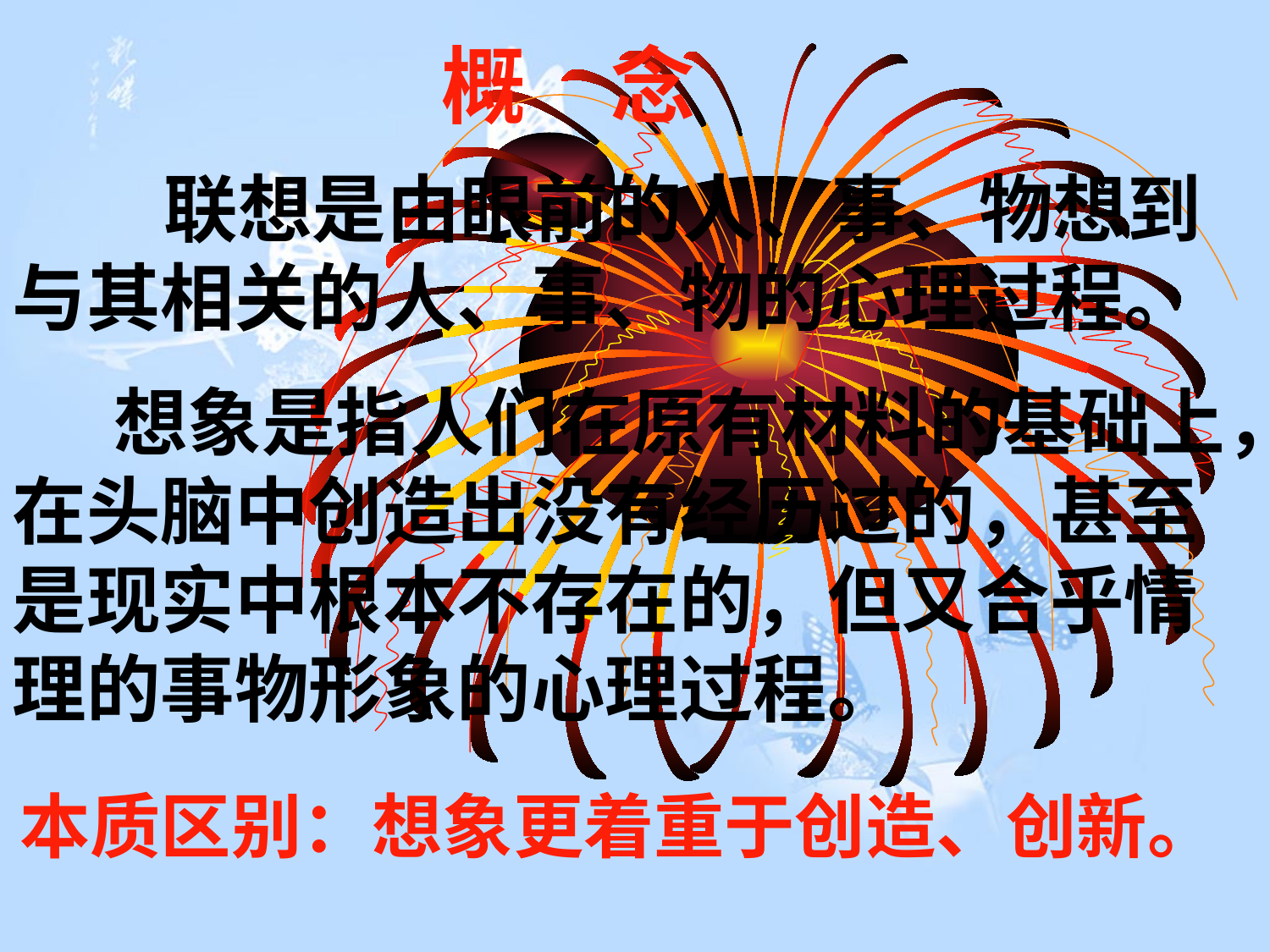

概　念
        联想是由眼前的人、事、物想到与其相关的人、事、物的心理过程。
     想象是指人们在原有材料的基础上，在头脑中创造出没有经历过的，甚至是现实中根本不存在的，但又合乎情理的事物形象的心理过程。

本质区别：想象更着重于创造、创新。